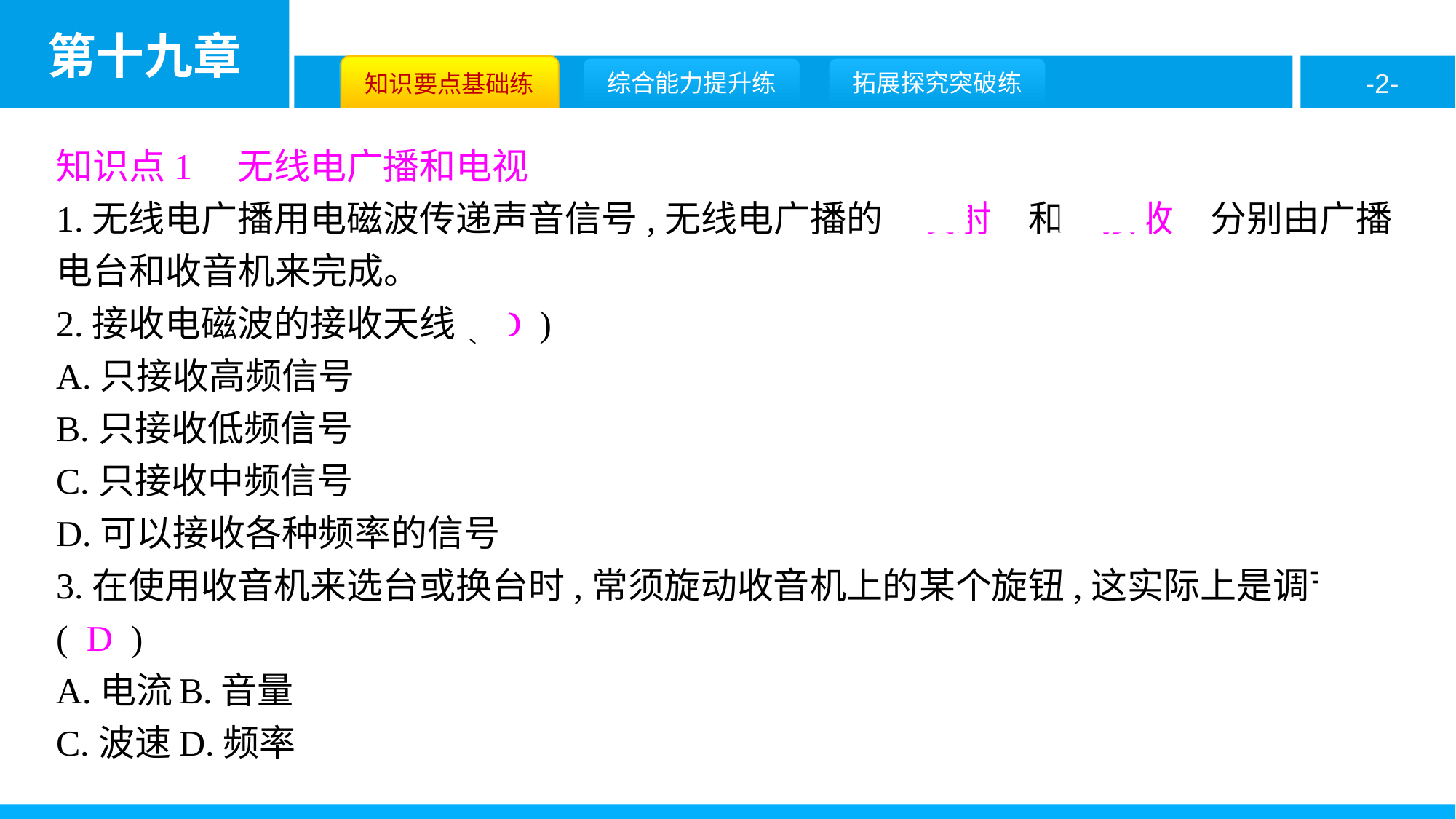

知识点1　无线电广播和电视
1.无线电广播用电磁波传递声音信号,无线电广播的　发射　和　接收　分别由广播电台和收音机来完成。
2.接收电磁波的接收天线(  D  )
A.只接收高频信号
B.只接收低频信号
C.只接收中频信号
D.可以接收各种频率的信号
3.在使用收音机来选台或换台时,常须旋动收音机上的某个旋钮,这实际上是调节(  D  )
A.电流	B.音量
C.波速	D.频率